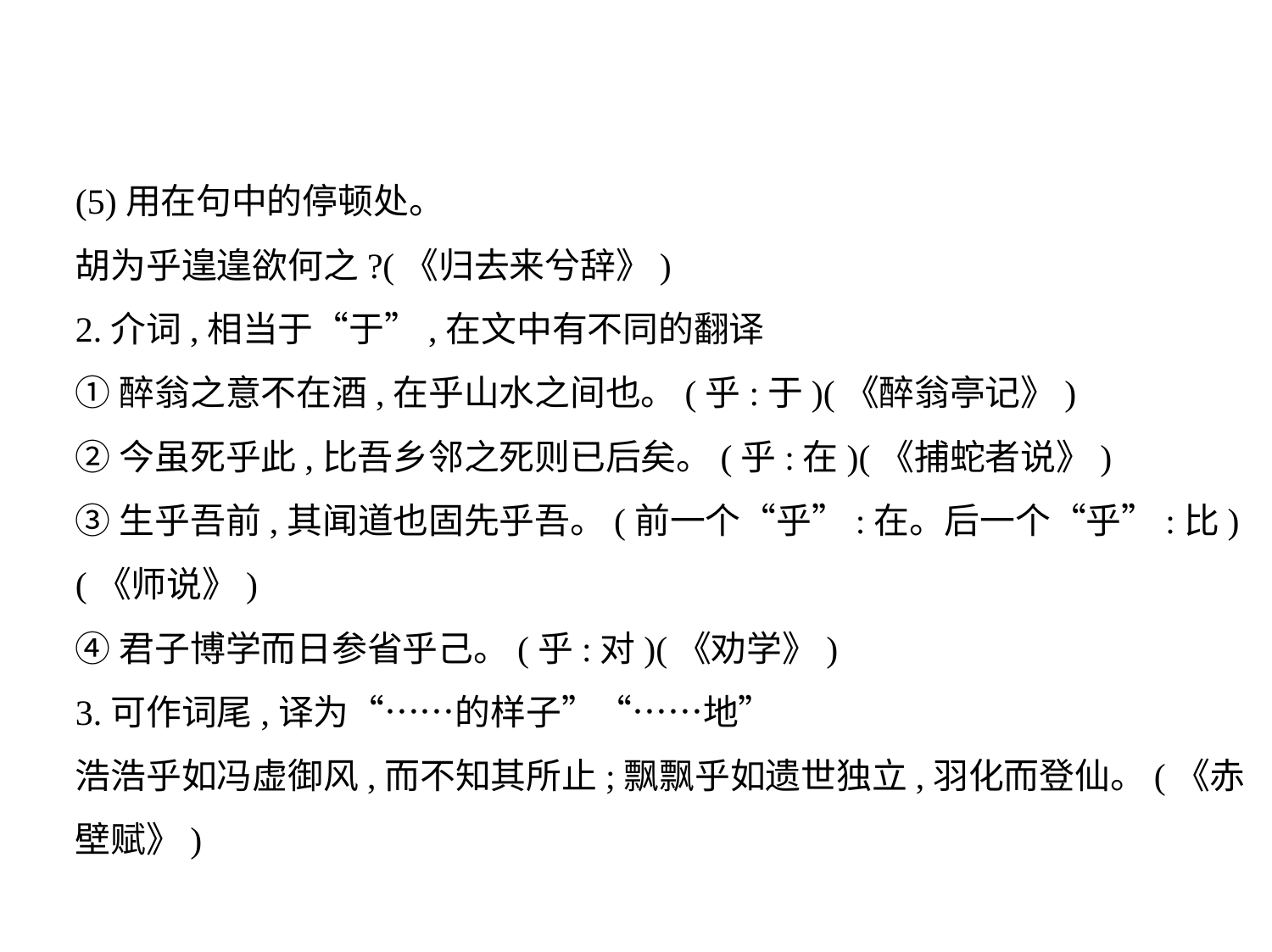

(5)用在句中的停顿处。
胡为乎遑遑欲何之?(《归去来兮辞》)
2.介词,相当于“于”,在文中有不同的翻译
①醉翁之意不在酒,在乎山水之间也。(乎:于)(《醉翁亭记》)
②今虽死乎此,比吾乡邻之死则已后矣。(乎:在)(《捕蛇者说》)
③生乎吾前,其闻道也固先乎吾。(前一个“乎”:在。后一个“乎”:比)
(《师说》)
④君子博学而日参省乎己。(乎:对)(《劝学》)
3.可作词尾,译为“……的样子”“……地”
浩浩乎如冯虚御风,而不知其所止;飘飘乎如遗世独立,羽化而登仙。(《赤
壁赋》)